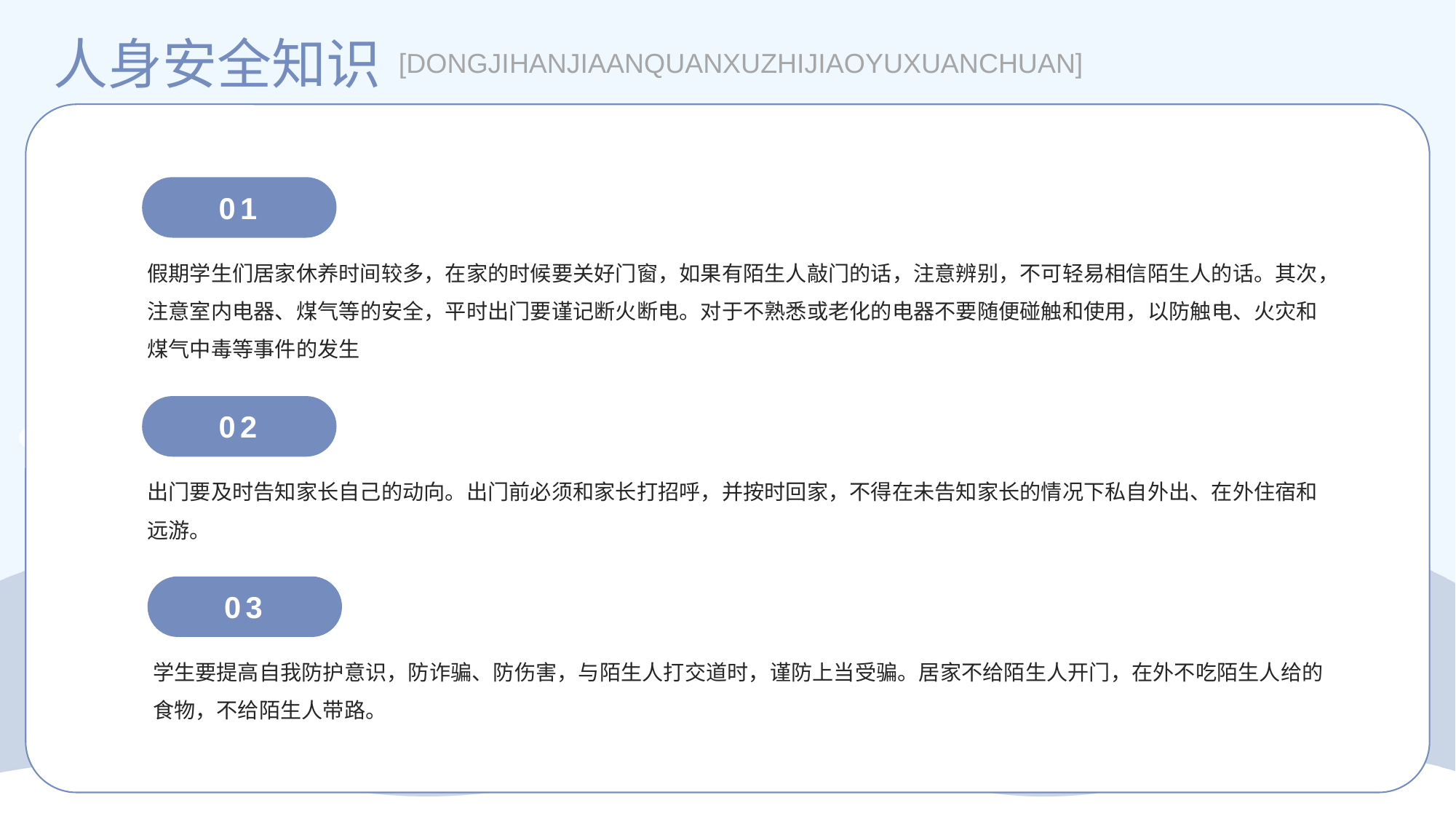

人身安全知识
[DONGJIHANJIAANQUANXUZHIJIAOYUXUANCHUAN]

01
假期学生们居家休养时间较多，在家的时候要关好门窗，如果有陌生人敲门的话，注意辨别，不可轻易相信陌生人的话。其次，注意室内电器、煤气等的安全，平时出门要谨记断火断电。对于不熟悉或老化的电器不要随便碰触和使用，以防触电、火灾和煤气中毒等事件的发生

02
出门要及时告知家长自己的动向。出门前必须和家长打招呼，并按时回家，不得在未告知家长的情况下私自外出、在外住宿和远游。

03
学生要提高自我防护意识，防诈骗、防伤害，与陌生人打交道时，谨防上当受骗。居家不给陌生人开门，在外不吃陌生人给的食物，不给陌生人带路。